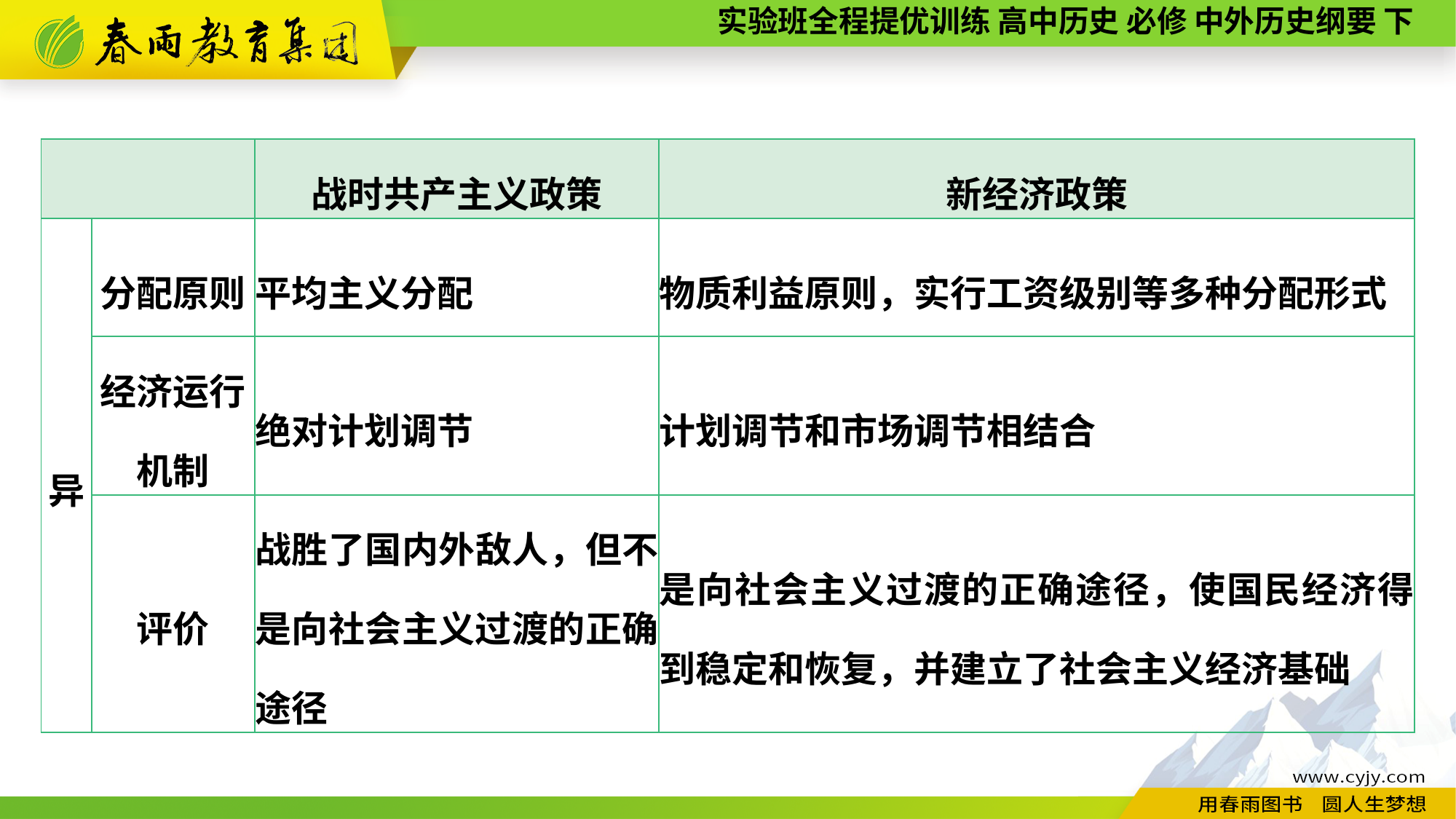

|  |  | 战时共产主义政策 | 新经济政策 |
| --- | --- | --- | --- |
| 异 | 分配原则 | 平均主义分配 | 物质利益原则，实行工资级别等多种分配形式 |
|  | 经济运行 机制 | 绝对计划调节 | 计划调节和市场调节相结合 |
|  | 评价 | 战胜了国内外敌人，但不是向社会主义过渡的正确途径 | 是向社会主义过渡的正确途径，使国民经济得到稳定和恢复，并建立了社会主义经济基础 |